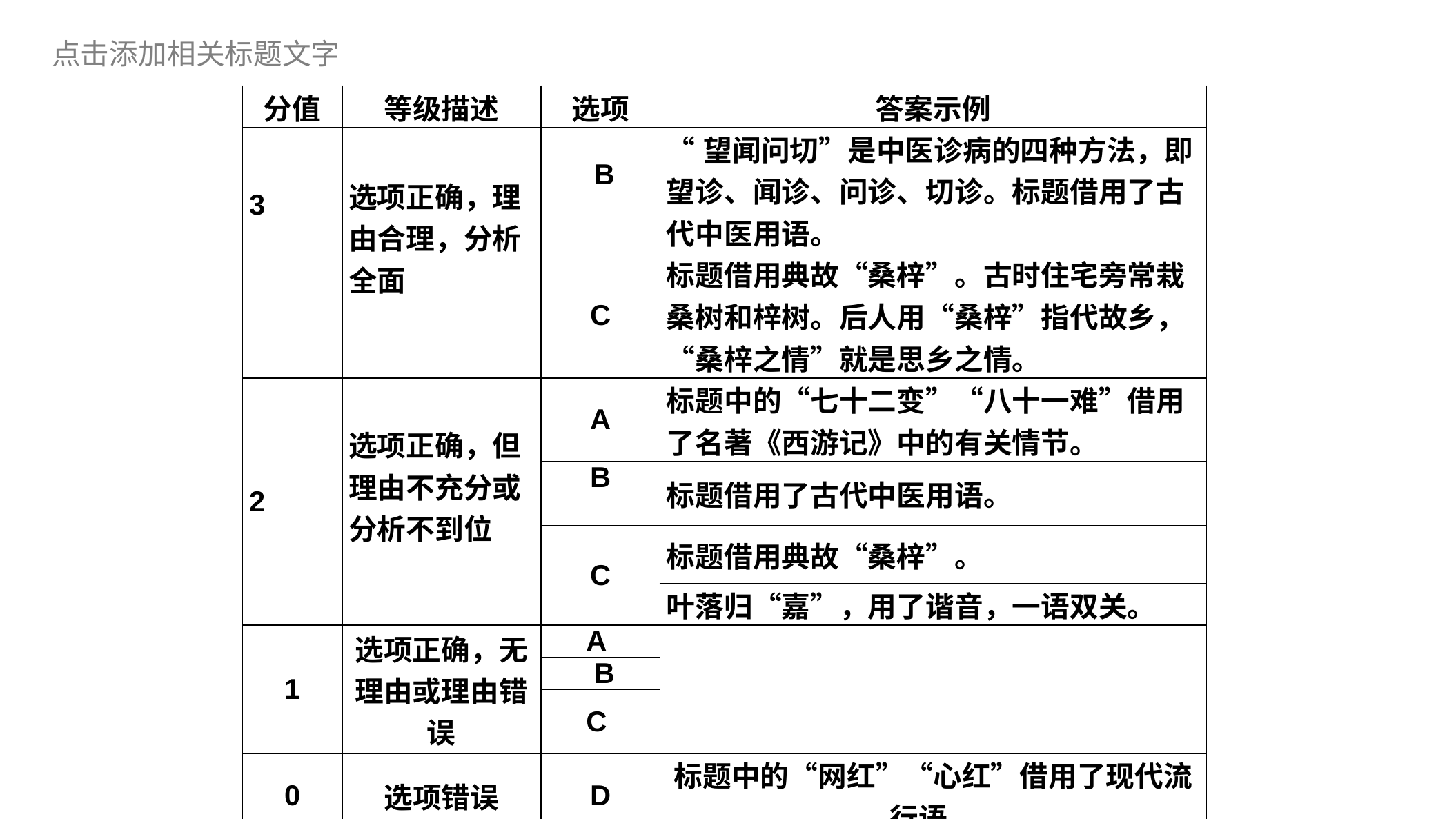

| 分值 | 等级描述 | 选项 | 答案示例 |
| --- | --- | --- | --- |
| 3 | 选项正确，理由合理，分析全面 | B | “望闻问切”是中医诊病的四种方法，即望诊、闻诊、问诊、切诊。标题借用了古代中医用语。 |
|  |  | C | 标题借用典故“桑梓”。古时住宅旁常栽桑树和梓树。后人用“桑梓”指代故乡，“桑梓之情”就是思乡之情。 |
| 2 | 选项正确，但理由不充分或分析不到位 | A | 标题中的“七十二变”“八十一难”借用了名著《西游记》中的有关情节。 |
|  |  | B | 标题借用了古代中医用语。 |
|  |  | C | 标题借用典故“桑梓”。 |
|  |  |  | 叶落归“嘉”，用了谐音，一语双关。 |
| 1 | 选项正确，无理由或理由错误 | A |  |
|  |  | B |  |
|  |  | C |  |
| 0 | 选项错误 | D | 标题中的“网红”“心红”借用了现代流行语。 |